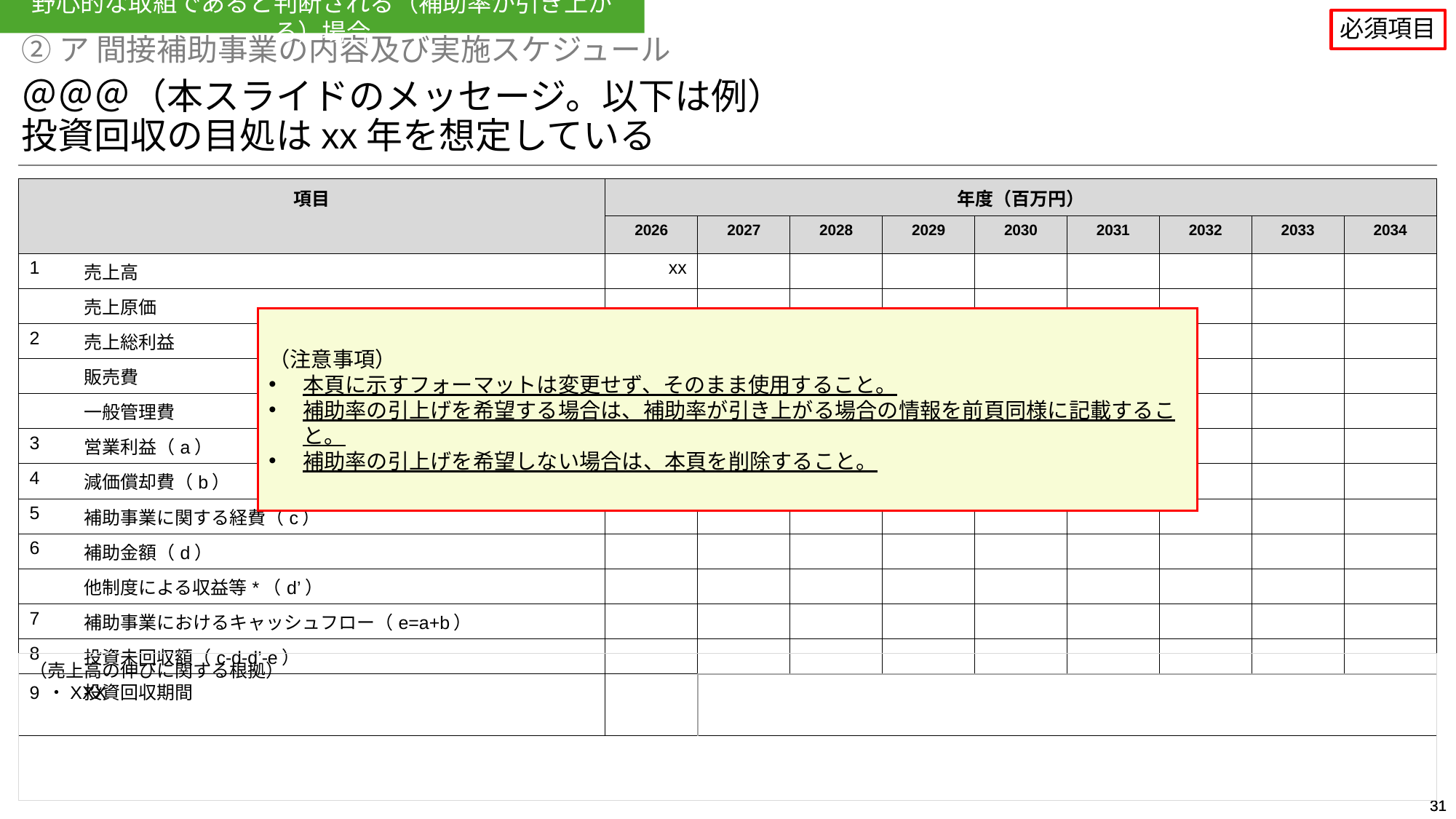

野心的な取組であると判断される（補助率が引き上がる）場合
必須項目
②ア 間接補助事業の内容及び実施スケジュール
＠＠＠（本スライドのメッセージ。以下は例）
投資回収の目処はxx年を想定している
| 項目 | 対象経費 | 年度（百万円） |  |  |  |  |  |  |  |  |
| --- | --- | --- | --- | --- | --- | --- | --- | --- | --- | --- |
| 設備名 | 対象経費 | 2026 | 2027 | 2028 | 2029 | 2030 | 2031 | 2032 | 2033 | 2034 |
| 1 | 売上高 | xx |  |  |  |  |  |  |  |  |
|  | 売上原価 |  |  |  |  |  |  |  |  |  |
| 2 | 売上総利益 |  |  |  |  |  |  |  |  |  |
|  | 販売費 |  |  |  |  |  |  |  |  |  |
|  | 一般管理費 |  |  |  |  |  |  |  |  |  |
| 3 | 営業利益（a） |  |  |  |  |  |  |  |  |  |
| 4 | 減価償却費（b） |  |  |  |  |  |  |  |  |  |
| 5 | 補助事業に関する経費（c） |  |  |  |  |  |  |  |  |  |
| 6 | 補助金額（d） |  |  |  |  |  |  |  |  |  |
|  | 他制度による収益等\*（d’） |  |  |  |  |  |  |  |  |  |
| 7 | 補助事業におけるキャッシュフロー（e=a+b） |  |  |  |  |  |  |  |  |  |
| 8 | 投資未回収額（c-d-d’-e） |  |  |  |  |  |  |  |  |  |
| 9 | 投資回収期間 |  |  |  |  |  |  |  |  |  |
（注意事項）
本頁に示すフォーマットは変更せず、そのまま使用すること。
補助率の引上げを希望する場合は、補助率が引き上がる場合の情報を前頁同様に記載すること。
補助率の引上げを希望しない場合は、本頁を削除すること。
（売上高の伸びに関する根拠）
　・XXX